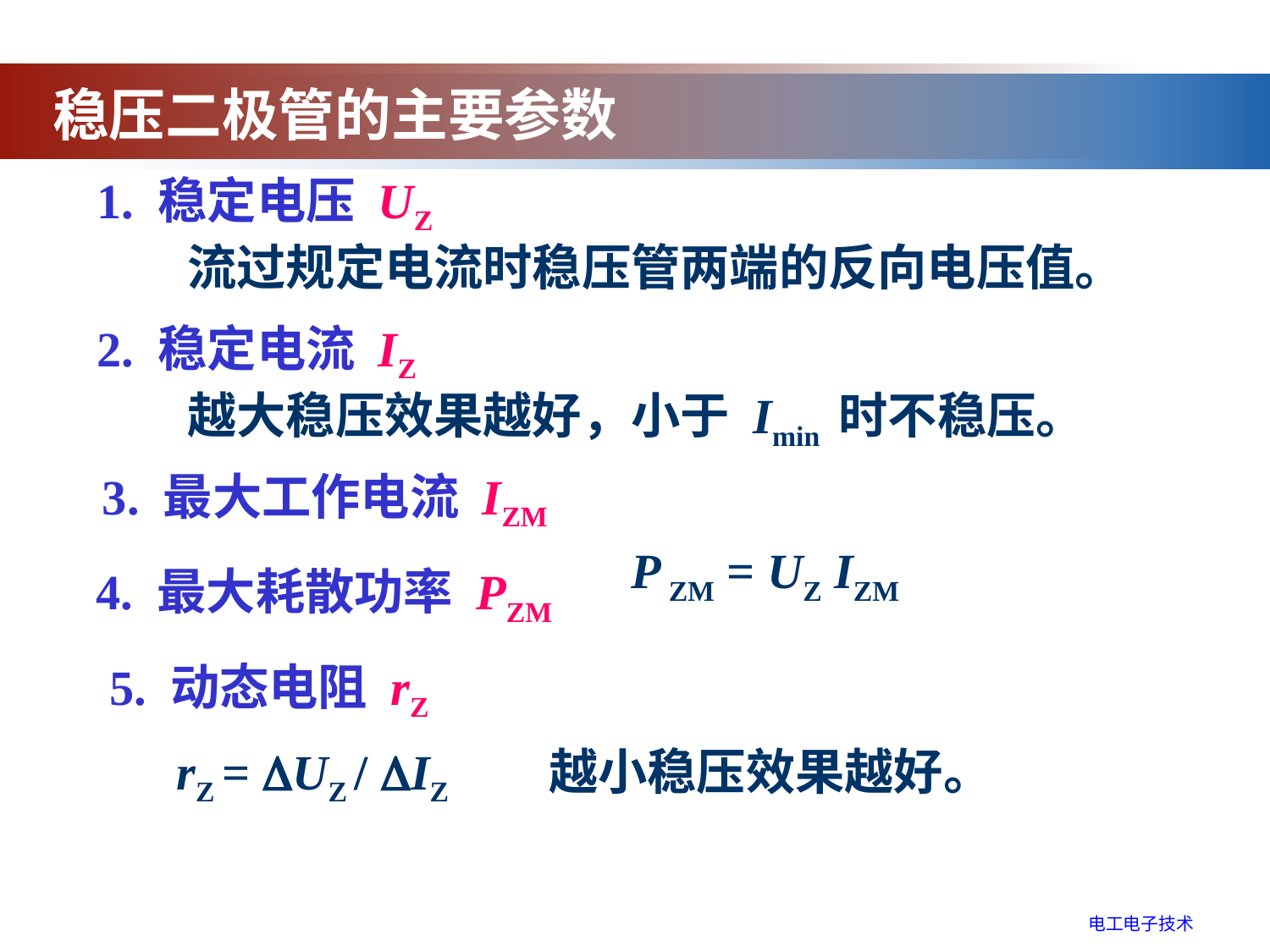

稳压二极管的主要参数
1. 稳定电压 UZ
       流过规定电流时稳压管两端的反向电压值。
2. 稳定电流 IZ
       越大稳压效果越好，小于 Imin 时不稳压。
3. 最大工作电流 IZM
P ZM = UZ IZM
4. 最大耗散功率 PZM
5. 动态电阻 rZ
rZ = ΔUZ / ΔIZ
 越小稳压效果越好。
电工电子技术